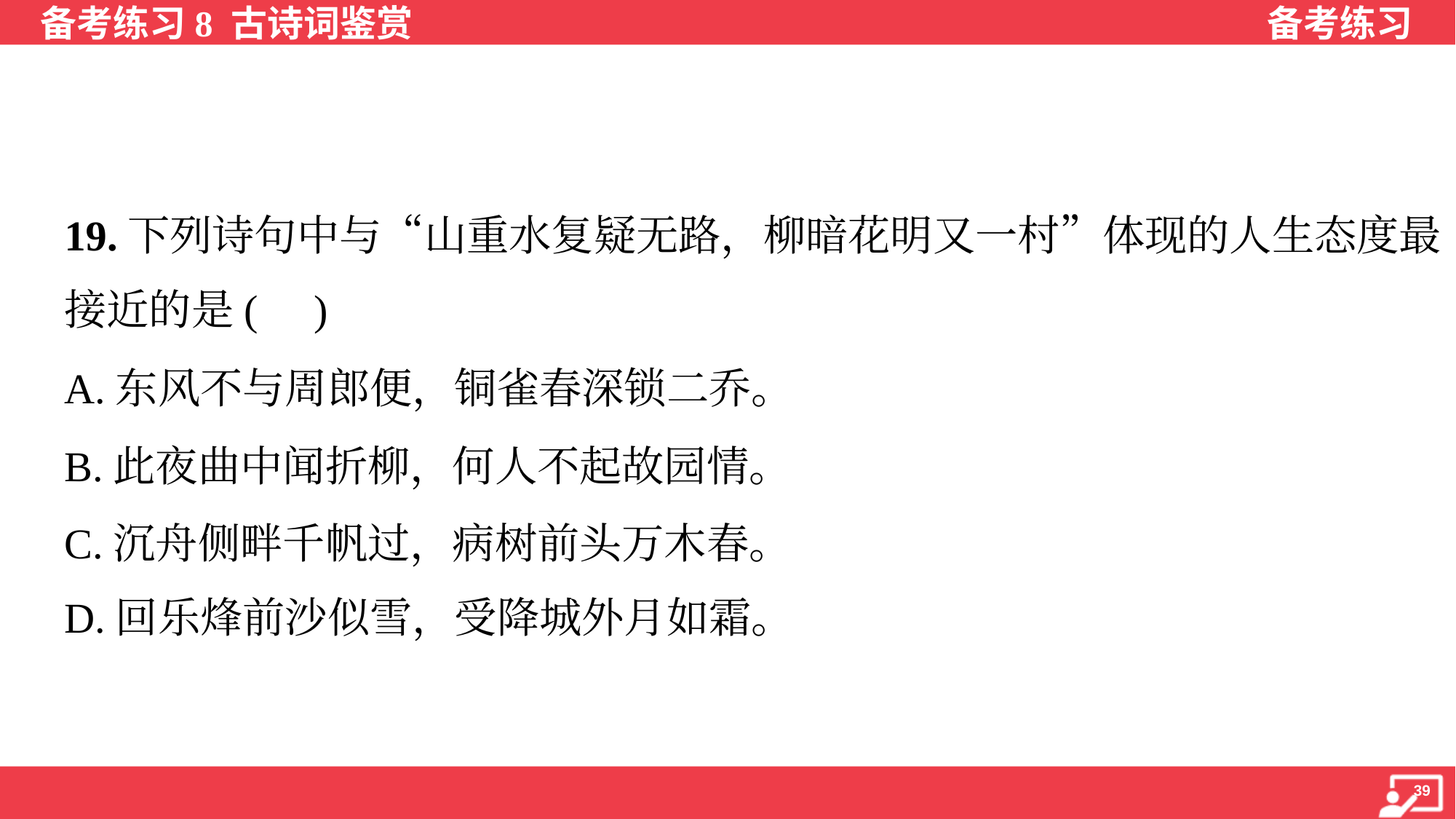

19.下列诗句中与“山重水复疑无路，柳暗花明又一村”体现的人生态度最
接近的是(     )
A.东风不与周郎便，铜雀春深锁二乔。
B.此夜曲中闻折柳，何人不起故园情。
C.沉舟侧畔千帆过，病树前头万木春。
D.回乐烽前沙似雪，受降城外月如霜。